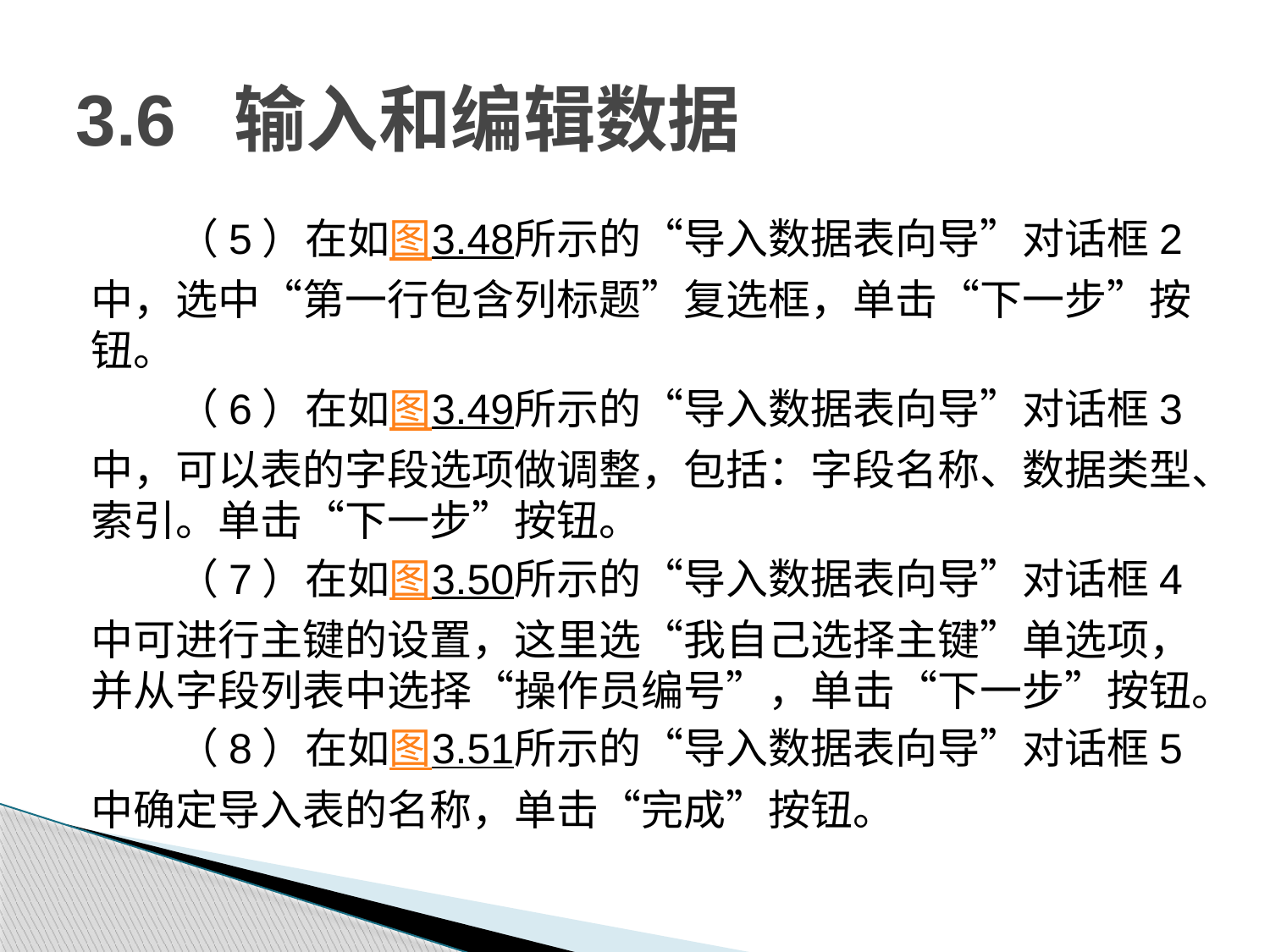

# 3.6  输入和编辑数据
（5）在如图3.48所示的“导入数据表向导”对话框2中，选中“第一行包含列标题”复选框，单击“下一步”按钮。
（6）在如图3.49所示的“导入数据表向导”对话框3中，可以表的字段选项做调整，包括：字段名称、数据类型、索引。单击“下一步”按钮。
（7）在如图3.50所示的“导入数据表向导”对话框4中可进行主键的设置，这里选“我自己选择主键”单选项，并从字段列表中选择“操作员编号”，单击“下一步”按钮。
（8）在如图3.51所示的“导入数据表向导”对话框5中确定导入表的名称，单击“完成”按钮。